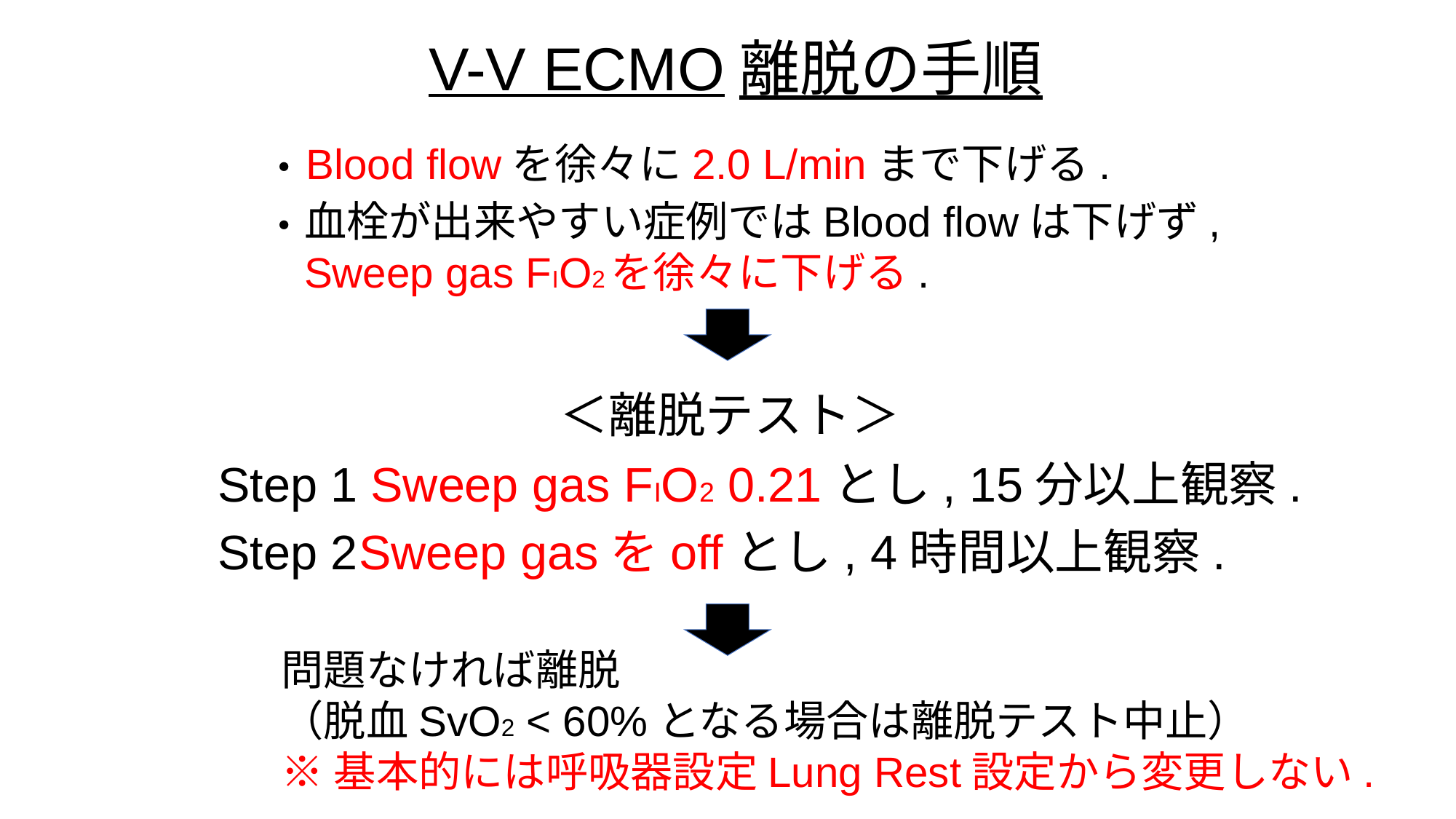

V-V ECMO離脱の手順
Blood flowを徐々に2.0 L/minまで下げる.
・
血栓が出来やすい症例ではBlood flowは下げず,
Sweep gas FIO2を徐々に下げる.
・

＜離脱テスト＞
Step 1
Sweep gas FIO2 0.21とし, 15分以上観察.
Step 2
Sweep gasをoffとし, 4時間以上観察.

問題なければ離脱
（脱血SvO2 < 60%となる場合は離脱テスト中止）
※基本的には呼吸器設定Lung Rest設定から変更しない.